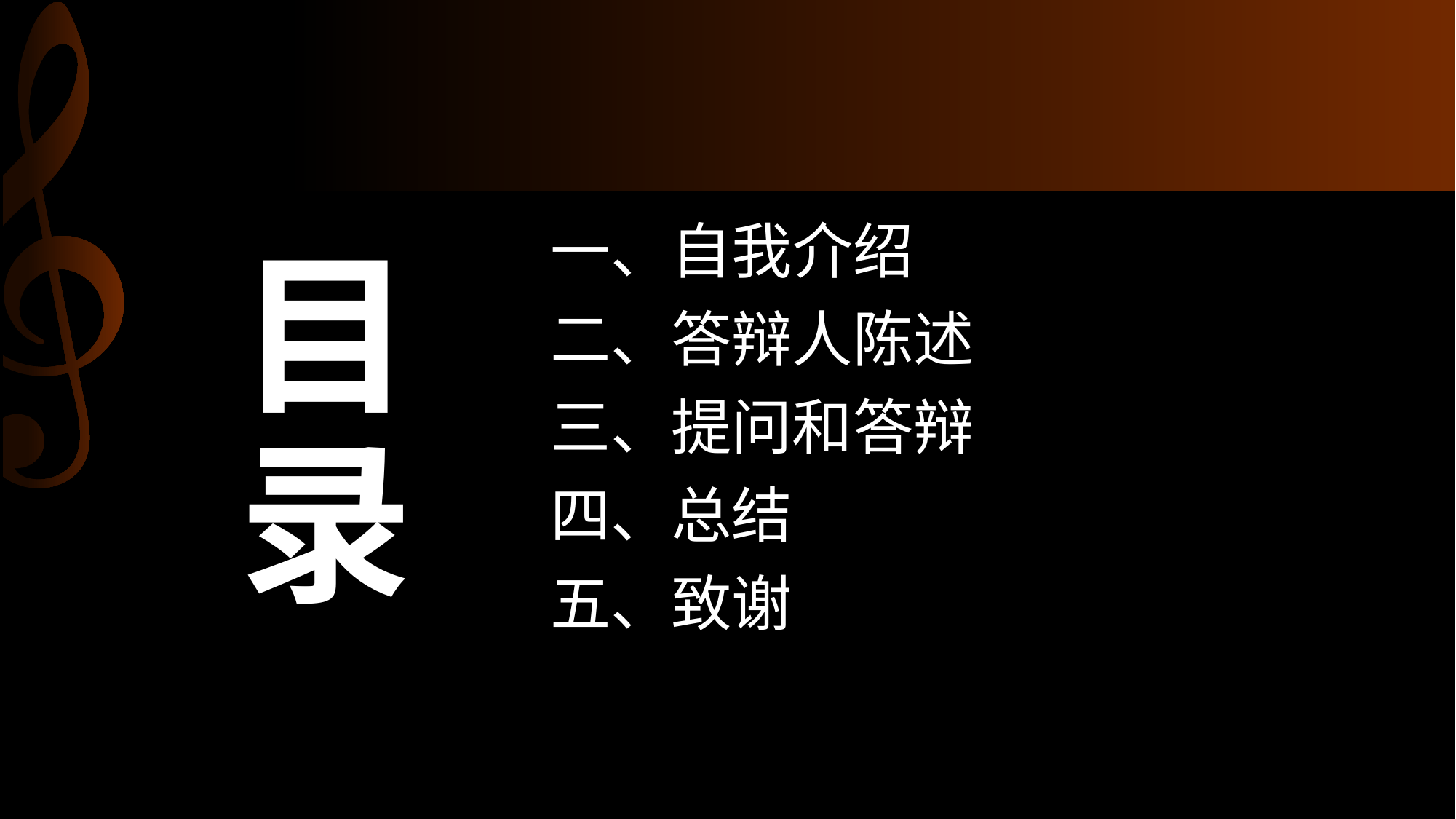

一、自我介绍
# 目录
二、答辩人陈述
三、提问和答辩
四、总结
五、致谢